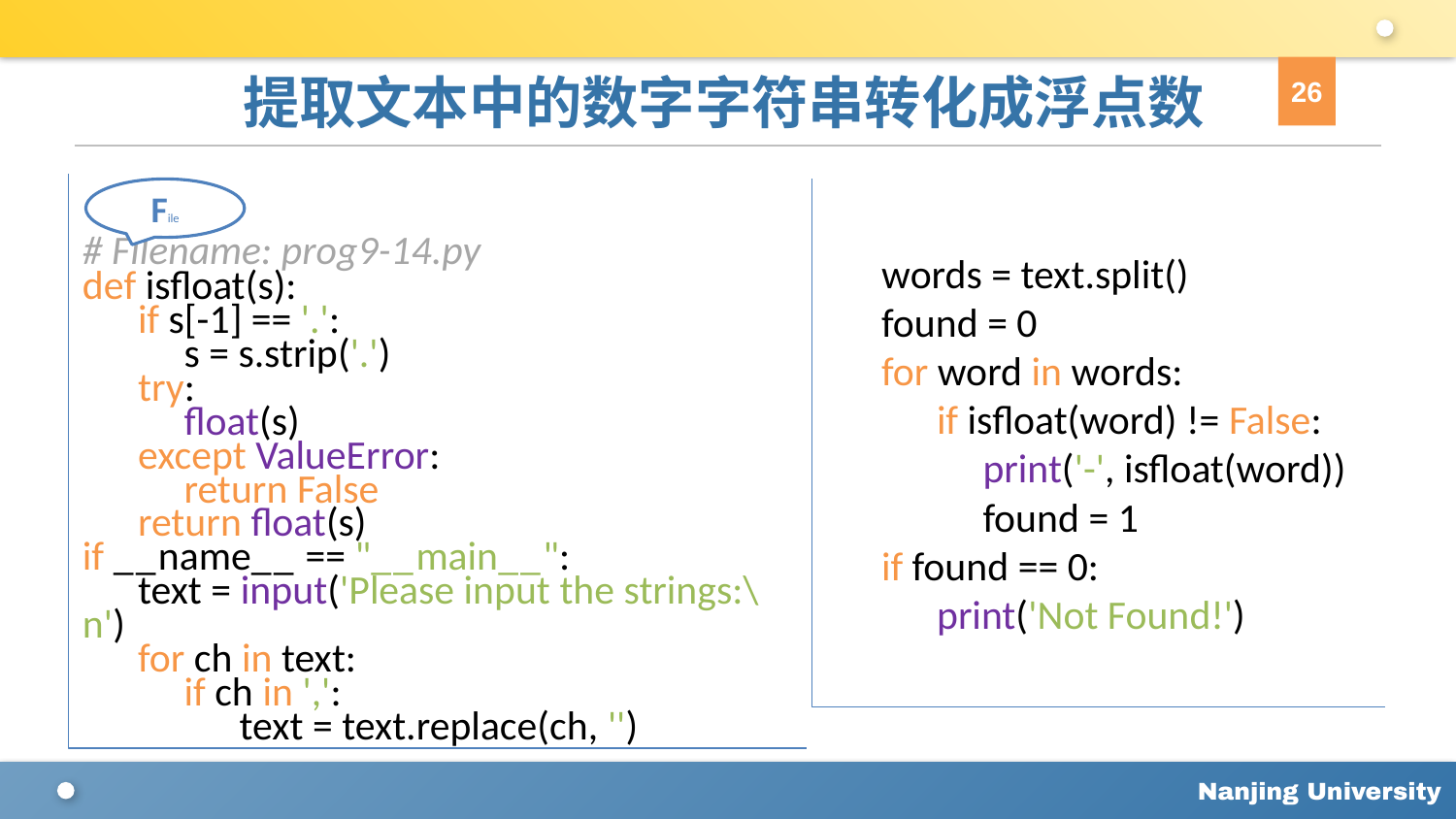

26
# 提取文本中的数字字符串转化成浮点数

# Filename: prog9-14.py
def isfloat(s):
      if s[-1] == '.':
           s = s.strip('.')
      try:
           float(s)
      except ValueError:
           return False
      return float(s)
if __name__ == "__main__":
      text = input('Please input the strings:\n')
      for ch in text:
           if ch in ',':
                 text = text.replace(ch, '')
File
      words = text.split()
      found = 0
      for word in words:
            if isfloat(word) != False:
                 print('-', isfloat(word))
                 found = 1
      if found == 0:
            print('Not Found!')